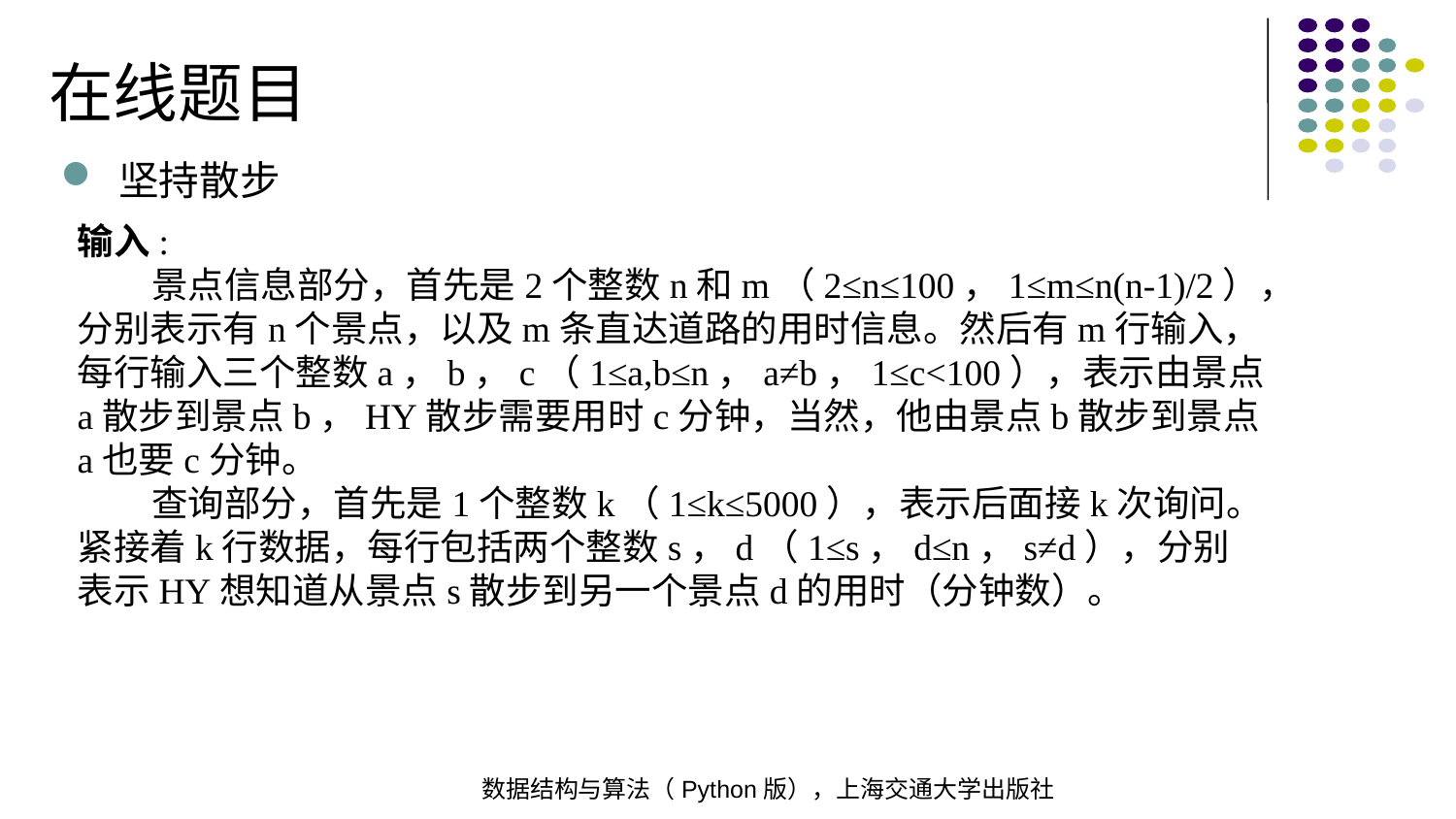

在线题目
坚持散步
输入:
        景点信息部分，首先是2个整数n和m（2≤n≤100，1≤m≤n(n-1)/2），分别表示有n个景点，以及m条直达道路的用时信息。然后有m行输入，每行输入三个整数a，b，c（1≤a,b≤n，a≠b，1≤c<100），表示由景点a散步到景点b，HY散步需要用时c分钟，当然，他由景点b散步到景点a也要c分钟。
        查询部分，首先是1个整数k（1≤k≤5000），表示后面接k次询问。紧接着k行数据，每行包括两个整数s，d（1≤s，d≤n，s≠d），分别表示HY想知道从景点s散步到另一个景点d的用时（分钟数）。